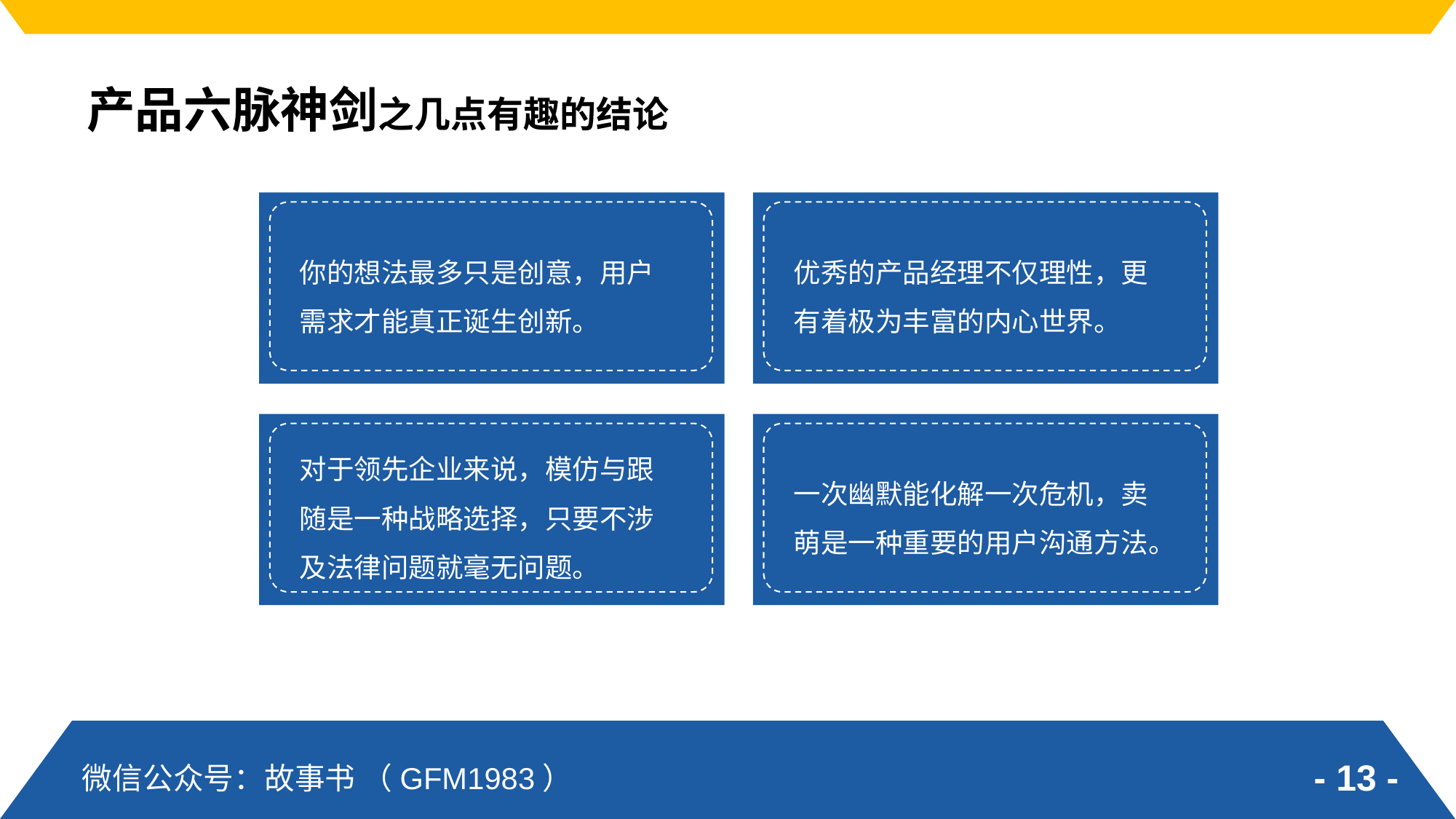

产品六脉神剑之几点有趣的结论

你的想法最多只是创意，用户需求才能真正诞生创新。

优秀的产品经理不仅理性，更有着极为丰富的内心世界。

对于领先企业来说，模仿与跟随是一种战略选择，只要不涉及法律问题就毫无问题。

一次幽默能化解一次危机，卖萌是一种重要的用户沟通方法。

- 13 -
微信公众号：故事书 （GFM1983）